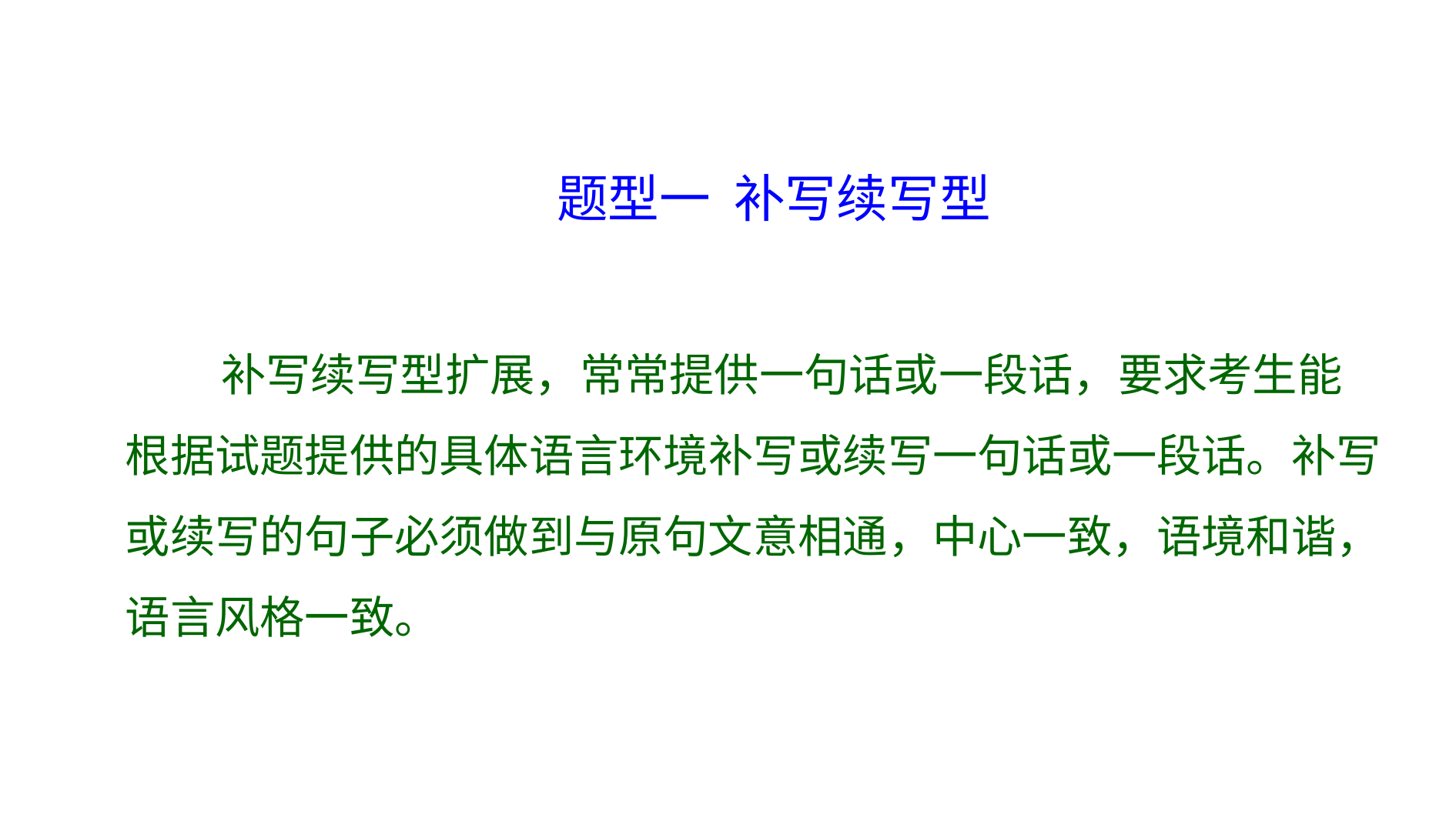

题型一  补写续写型

 　   补写续写型扩展，常常提供一句话或一段话，要求考生能根据试题提供的具体语言环境补写或续写一句话或一段话。补写或续写的句子必须做到与原句文意相通，中心一致，语境和谐，语言风格一致。